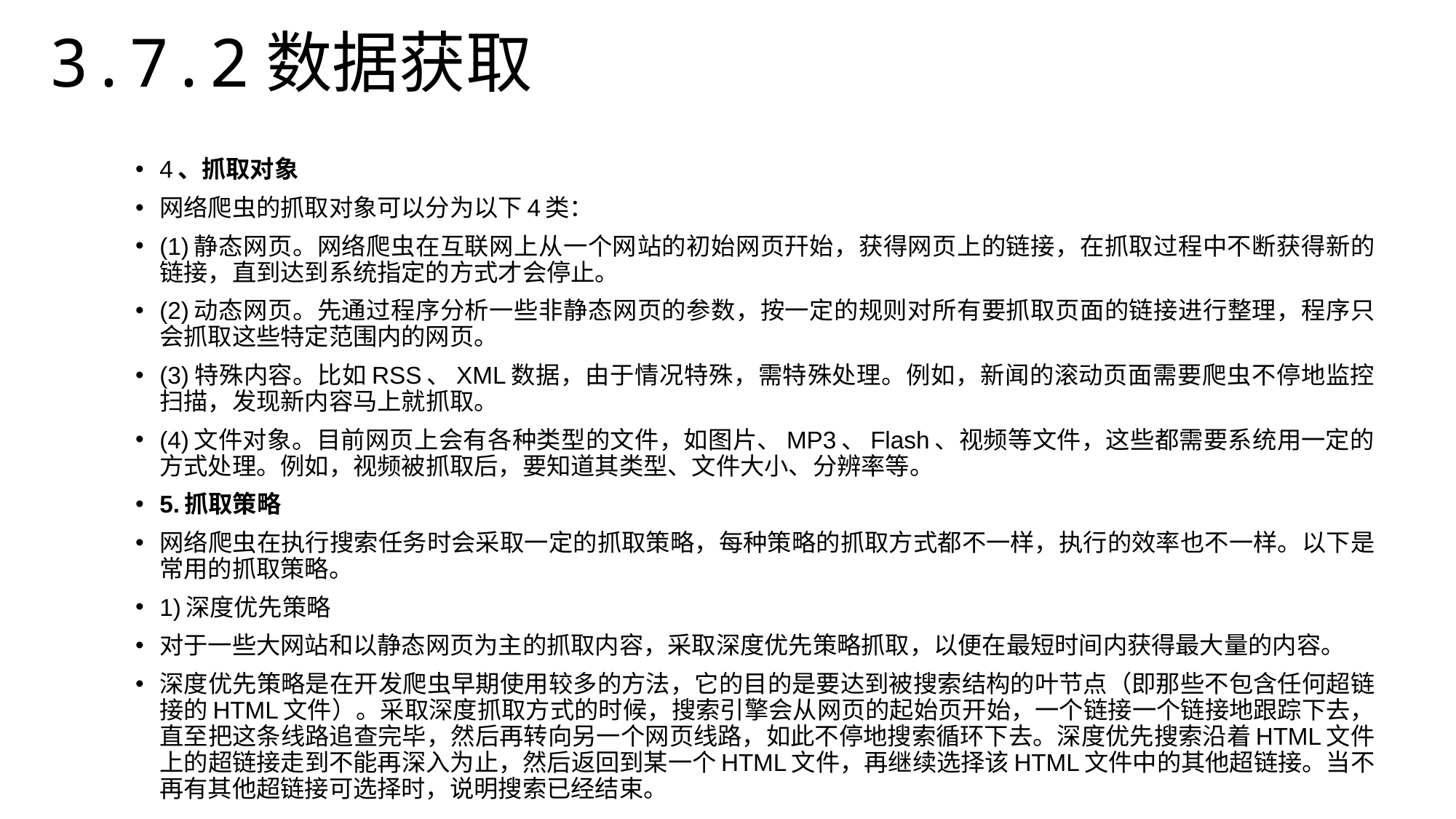

3.7.2数据获取

4、抓取对象
网络爬虫的抓取对象可以分为以下4类：
(1)静态网页。网络爬虫在互联网上从一个网站的初始网页幵始，获得网页上的链接，在抓取过程中不断获得新的链接，直到达到系统指定的方式才会停止。
(2)动态网页。先通过程序分析一些非静态网页的参数，按一定的规则对所有要抓取页面的链接进行整理，程序只会抓取这些特定范围内的网页。
(3)特殊内容。比如RSS、XML数据，由于情况特殊，需特殊处理。例如，新闻的滚动页面需要爬虫不停地监控扫描，发现新内容马上就抓取。
(4)文件对象。目前网页上会有各种类型的文件，如图片、MP3、Flash、视频等文件，这些都需要系统用一定的方式处理。例如，视频被抓取后，要知道其类型、文件大小、分辨率等。
5.抓取策略
网络爬虫在执行搜索任务时会采取一定的抓取策略，每种策略的抓取方式都不一样，执行的效率也不一样。以下是常用的抓取策略。
1)深度优先策略
对于一些大网站和以静态网页为主的抓取内容，采取深度优先策略抓取，以便在最短时间内获得最大量的内容。
深度优先策略是在开发爬虫早期使用较多的方法，它的目的是要达到被搜索结构的叶节点（即那些不包含任何超链接的HTML文件）。采取深度抓取方式的时候，搜索引擎会从网页的起始页开始，一个链接一个链接地跟踪下去，直至把这条线路追查完毕，然后再转向另一个网页线路，如此不停地搜索循环下去。深度优先搜索沿着HTML文件上的超链接走到不能再深入为止，然后返回到某一个HTML文件，再继续选择该HTML文件中的其他超链接。当不再有其他超链接可选择时，说明搜索已经结束。